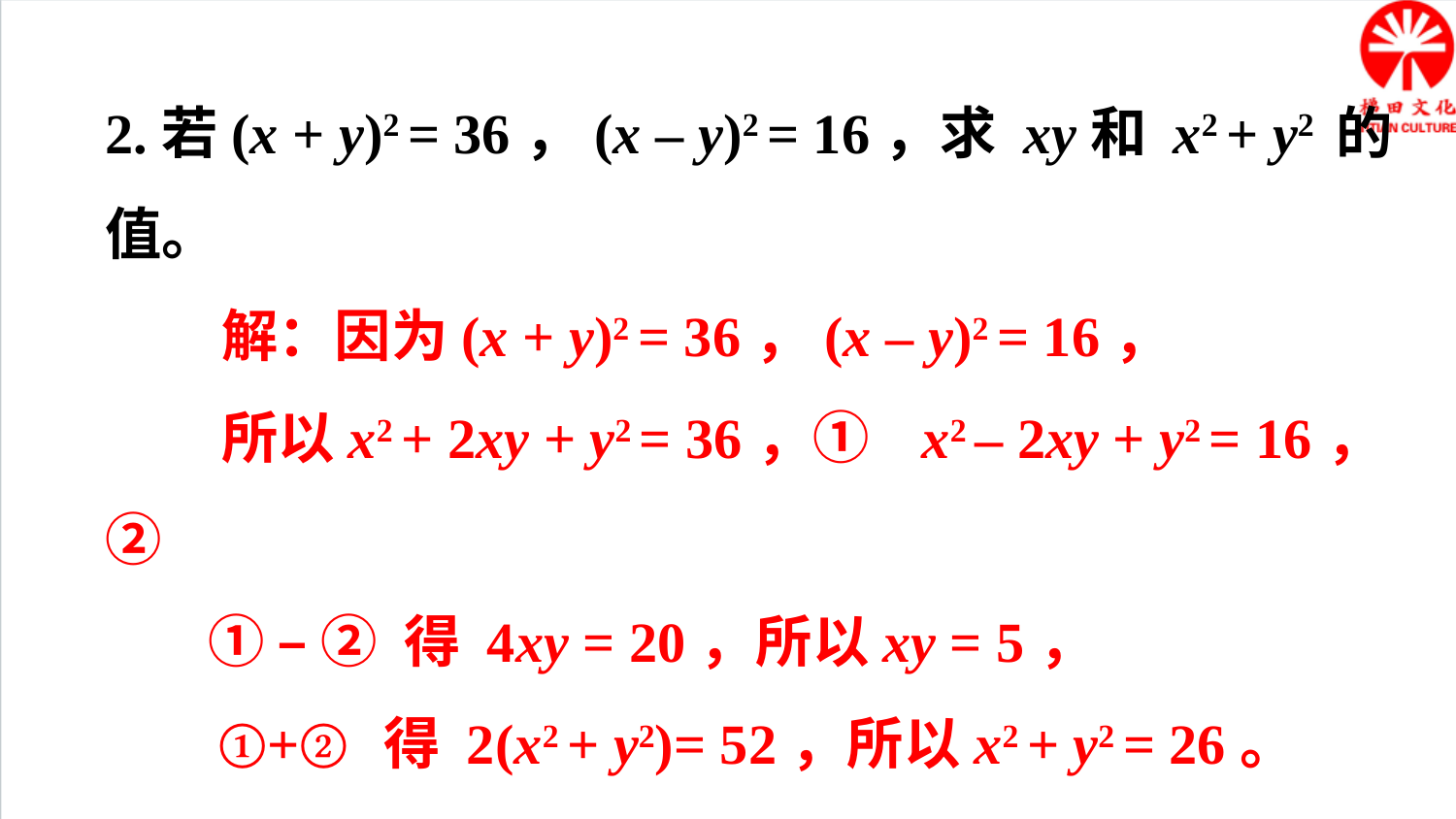

2.若(x + y)2 = 36，(x – y)2 = 16，求 xy和 x2 + y2 的值。
        解：因为(x + y)2 = 36，(x – y)2 = 16，
        所以x2 + 2xy + y2 = 36，①   x2 – 2xy + y2 = 16，②
        ① – ② 得 4xy = 20，所以xy = 5，
        ①+② 得 2(x2 + y2)= 52，所以x2 + y2 = 26。